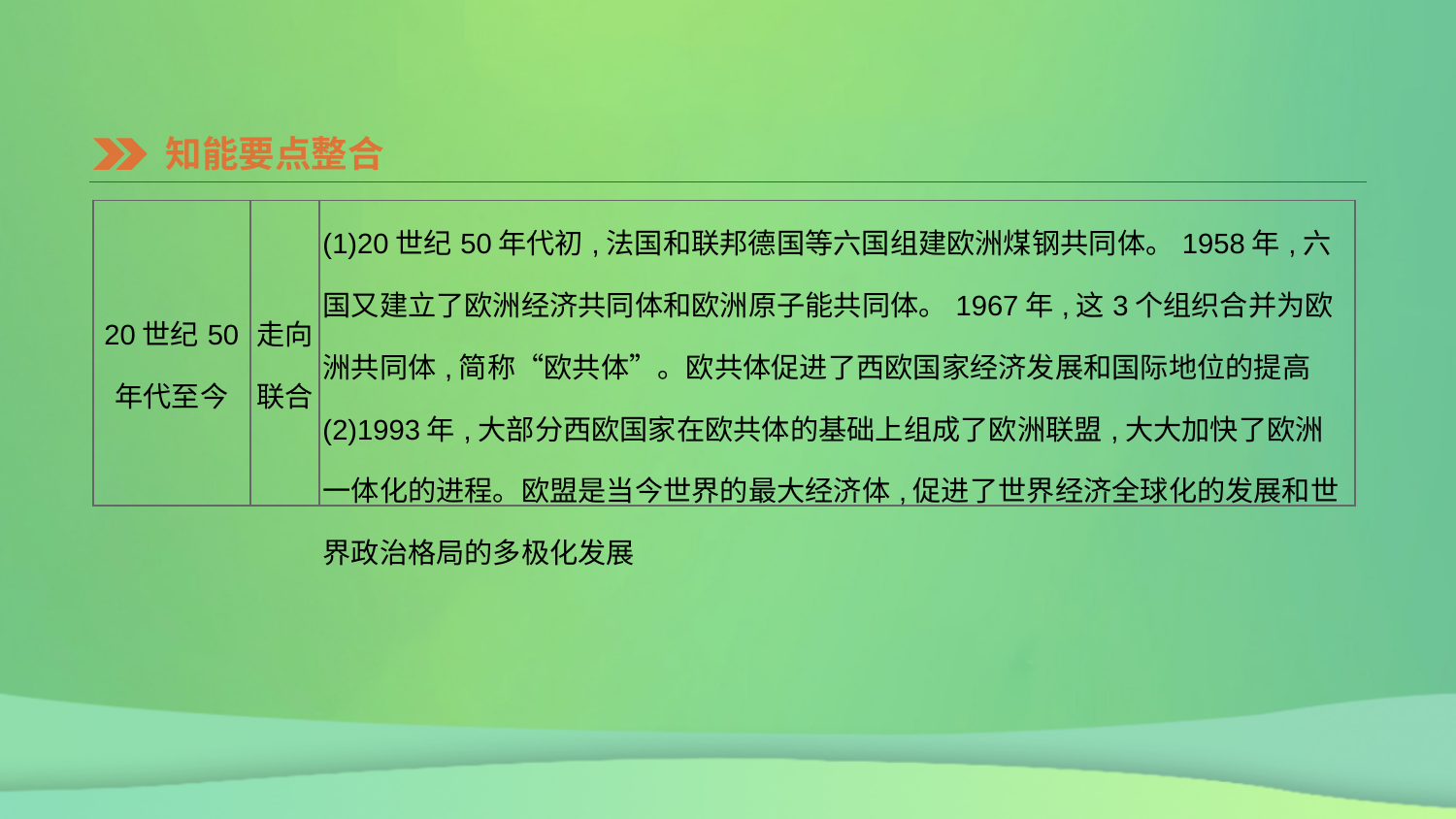

知能要点整合

| 20世纪50 年代至今 | 走向联合 | (1)20世纪50年代初,法国和联邦德国等六国组建欧洲煤钢共同体。1958年,六国又建立了欧洲经济共同体和欧洲原子能共同体。1967年,这3个组织合并为欧洲共同体,简称“欧共体”。欧共体促进了西欧国家经济发展和国际地位的提高 (2)1993年,大部分西欧国家在欧共体的基础上组成了欧洲联盟,大大加快了欧洲一体化的进程。欧盟是当今世界的最大经济体,促进了世界经济全球化的发展和世界政治格局的多极化发展 |
| --- | --- | --- |